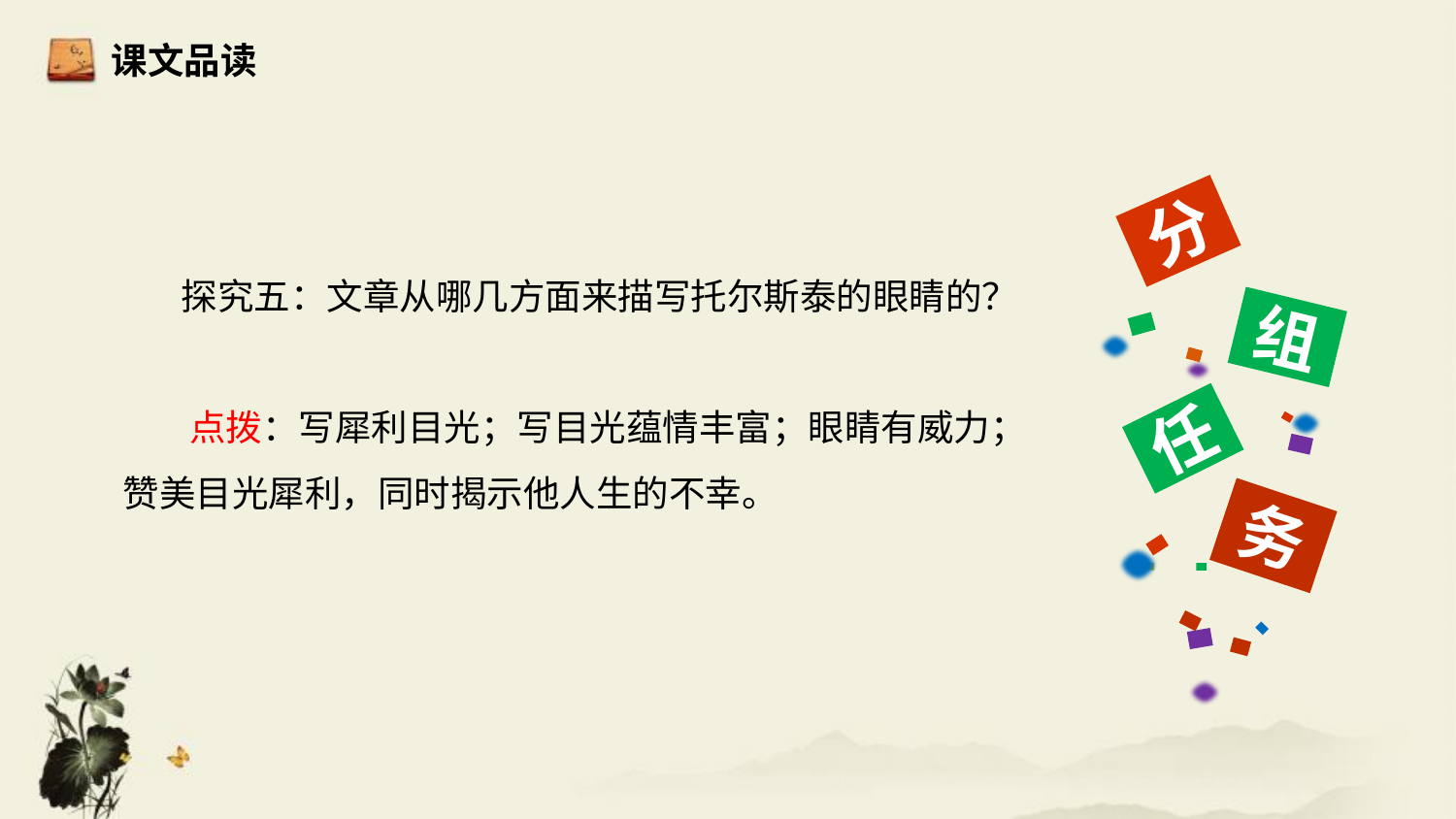

课文品读
分
      探究五：文章从哪几方面来描写托尔斯泰的眼睛的？

       点拨：写犀利目光；写目光蕴情丰富；眼睛有威力；
赞美目光犀利，同时揭示他人生的不幸。
组

任

务